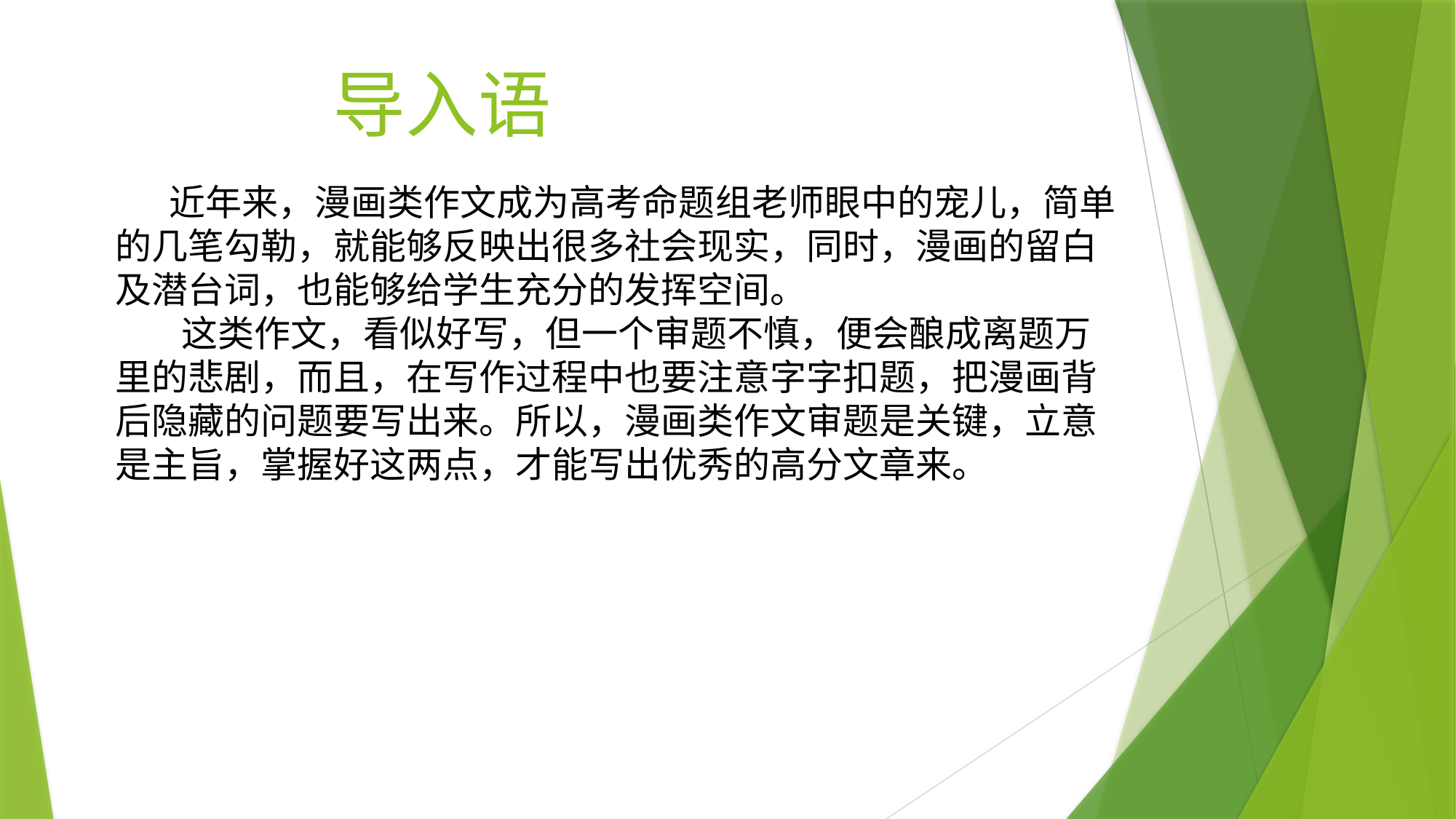

# 导入语

       近年来，漫画类作文成为高考命题组老师眼中的宠儿，简单的几笔勾勒，就能够反映出很多社会现实，同时，漫画的留白及潜台词，也能够给学生充分的发挥空间。
       这类作文，看似好写，但一个审题不慎，便会酿成离题万里的悲剧，而且，在写作过程中也要注意字字扣题，把漫画背后隐藏的问题要写出来。所以，漫画类作文审题是关键，立意是主旨，掌握好这两点，才能写出优秀的高分文章来。